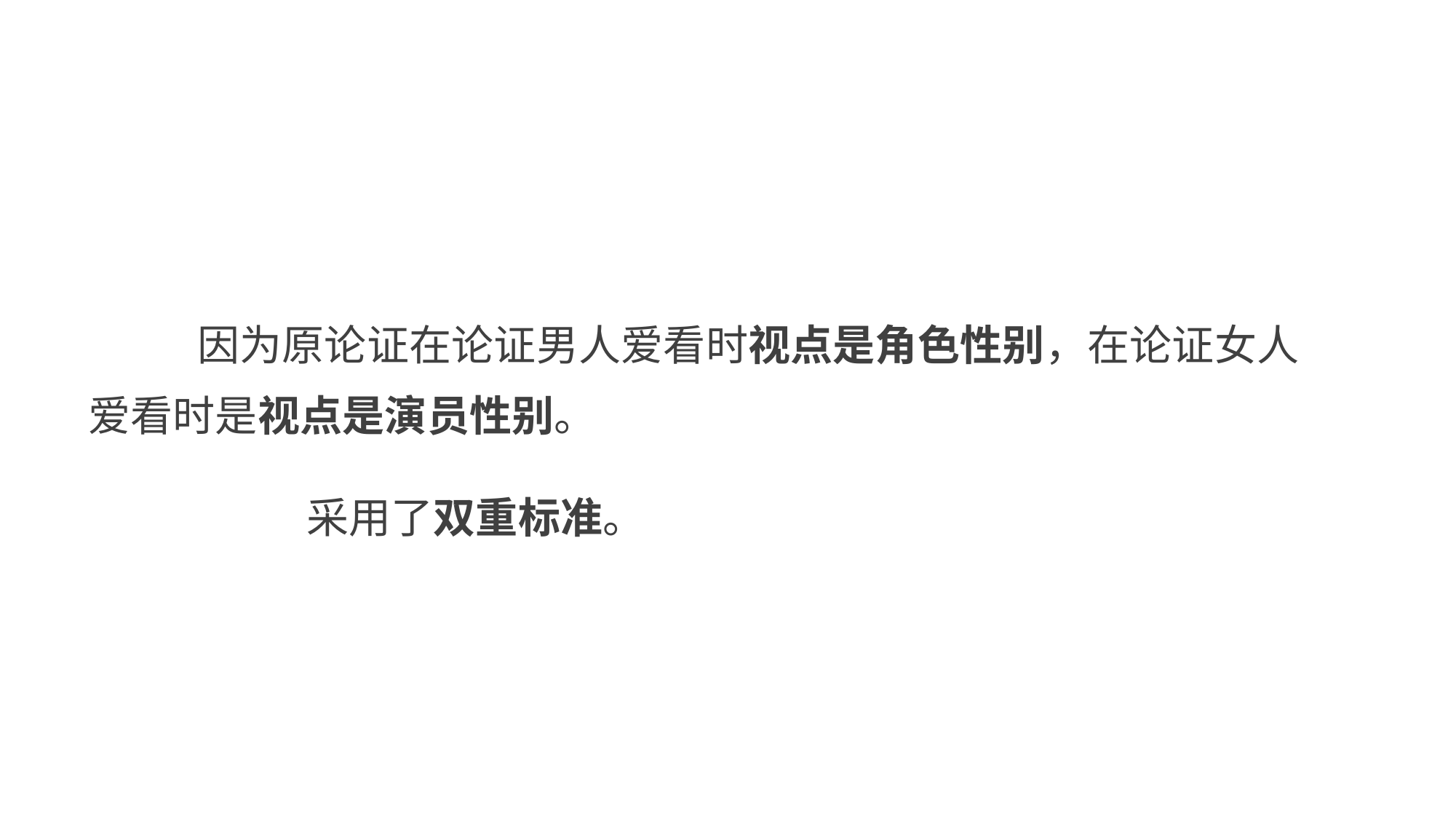

因为原论证在论证男人爱看时视点是角色性别，在论证女人 爱看时是视点是演员性别。
采用了双重标准。